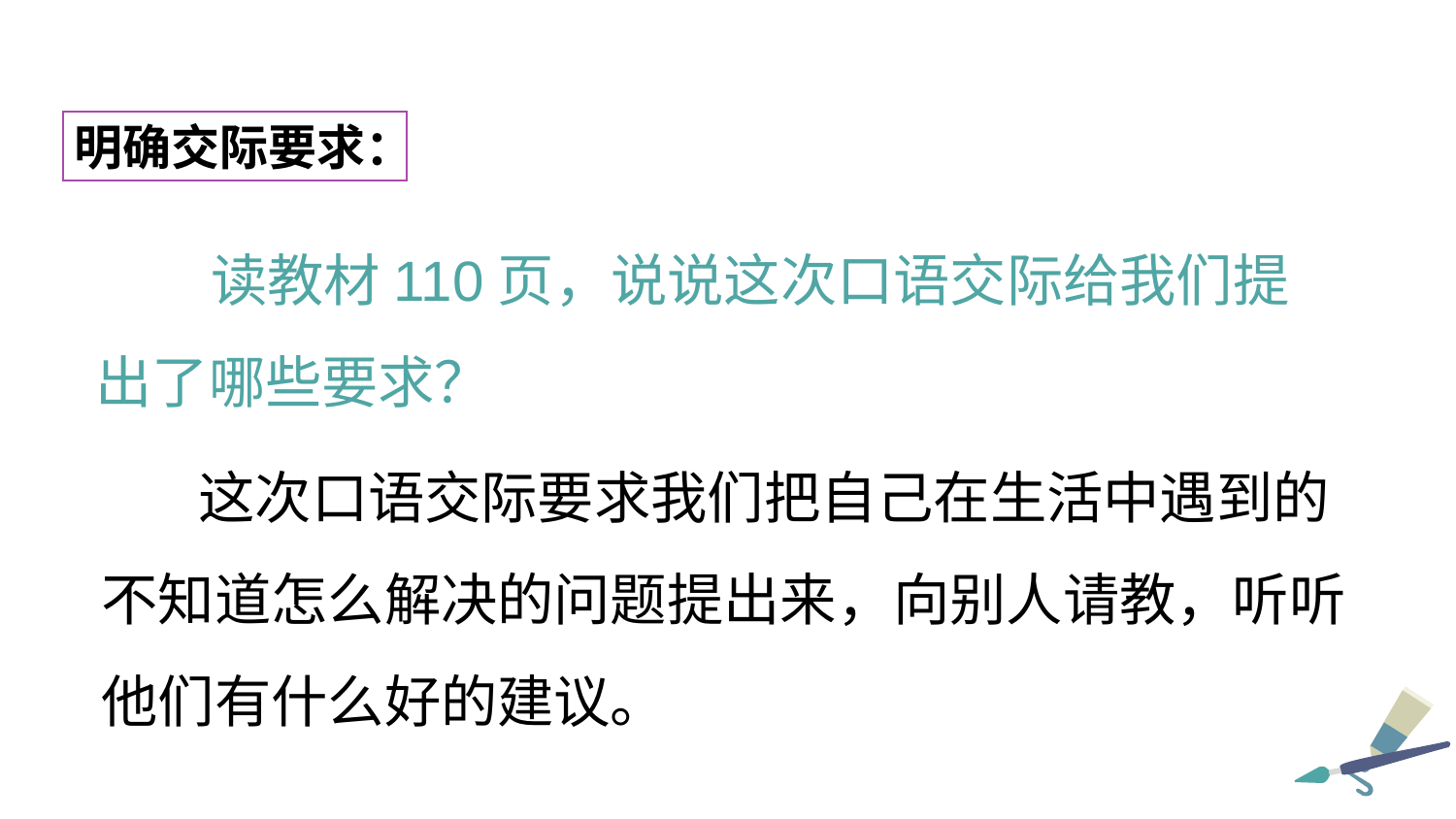

明确交际要求：
读教材110页，说说这次口语交际给我们提出了哪些要求？
  这次口语交际要求我们把自己在生活中遇到的不知道怎么解决的问题提出来，向别人请教，听听他们有什么好的建议。